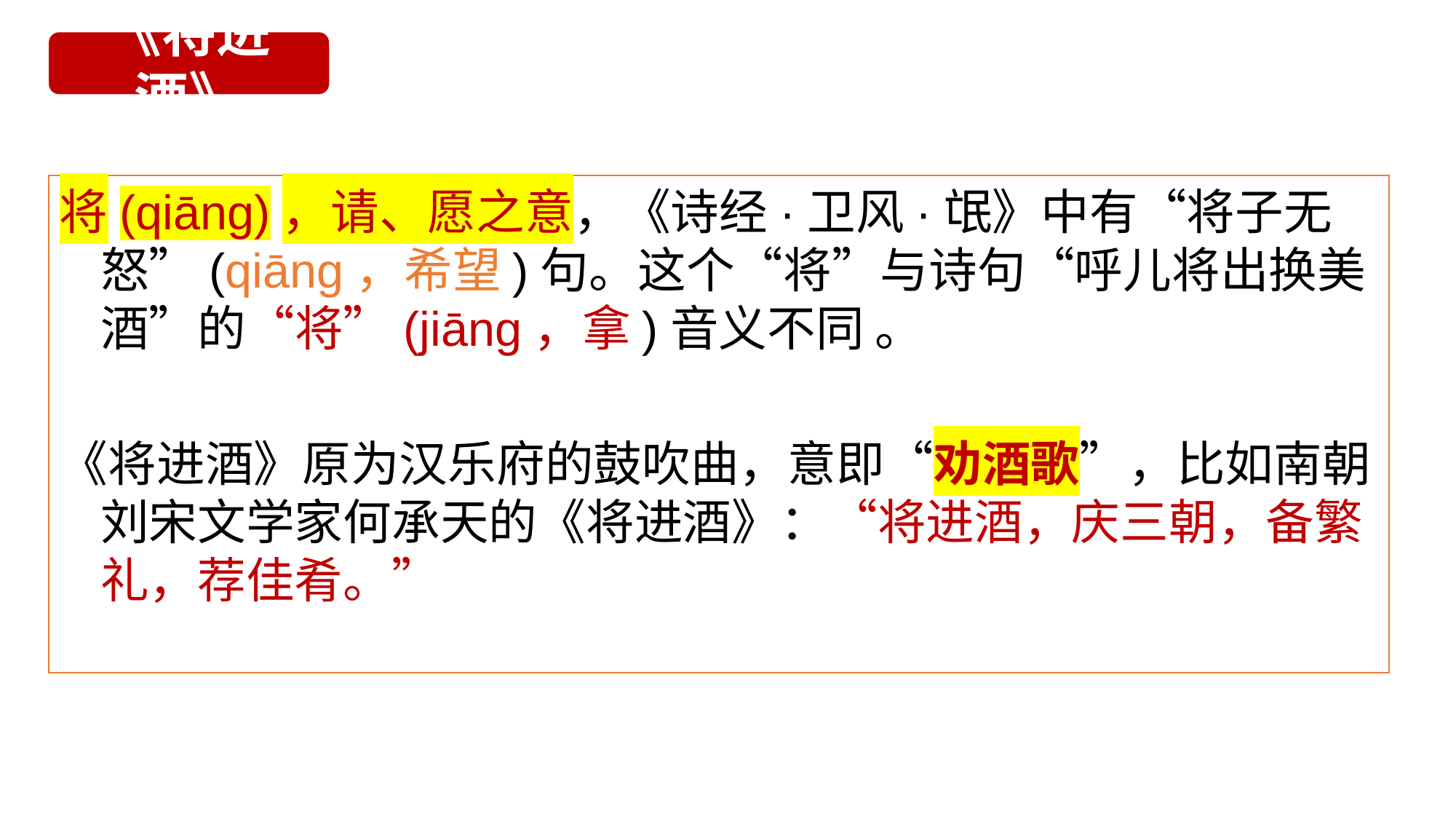

《将进酒》
将(qiāng)，请、愿之意，《诗经·卫风·氓》中有“将子无怒”(qiāng，希望)句。这个“将”与诗句“呼儿将出换美酒”的“将”(jiāng，拿)音义不同 。

《将进酒》原为汉乐府的鼓吹曲，意即“劝酒歌”，比如南朝刘宋文学家何承天的《将进酒》：“将进酒，庆三朝，备繁礼，荐佳肴。”